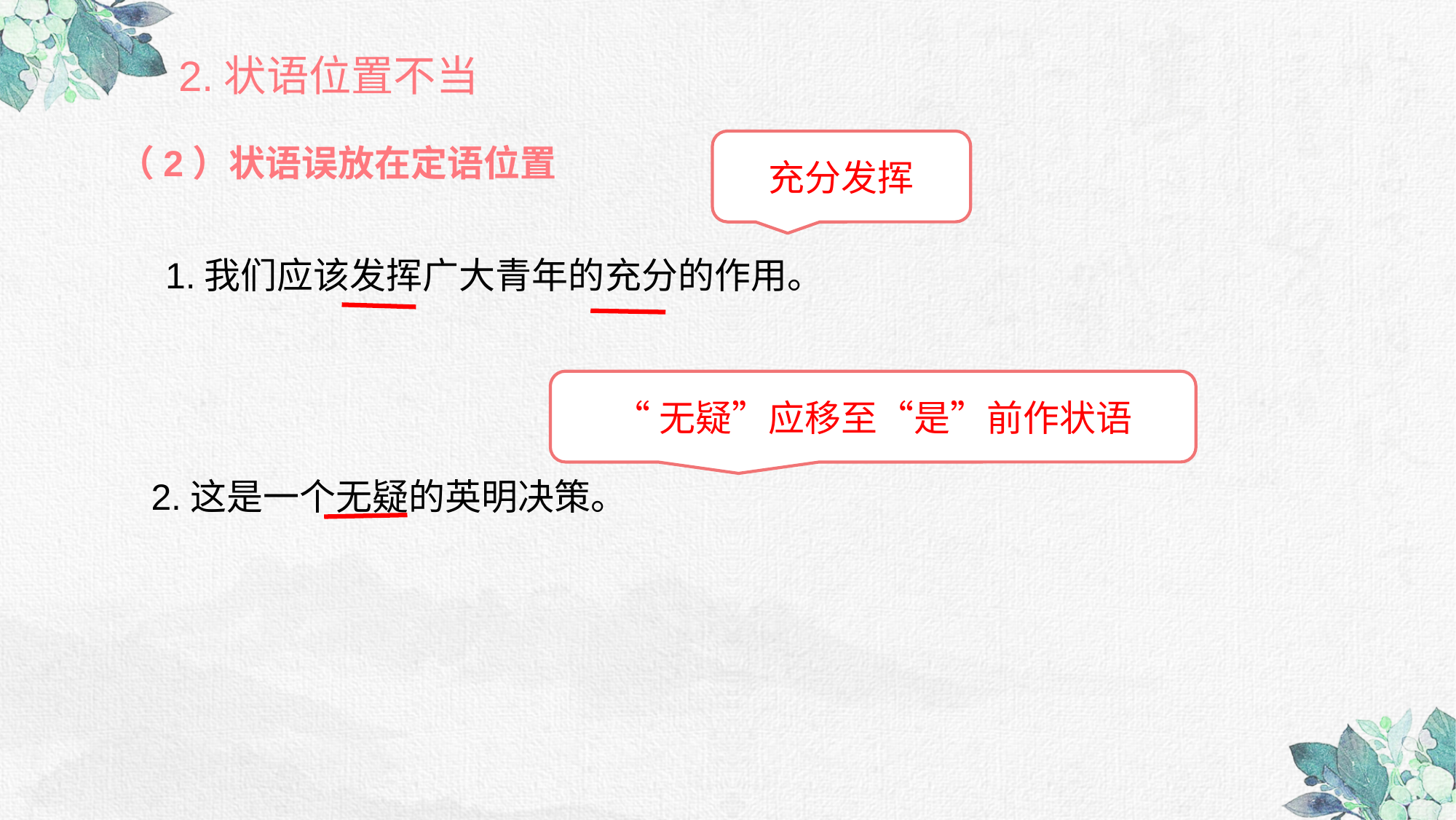

2.状语位置不当
充分发挥
（2）状语误放在定语位置
1.我们应该发挥广大青年的充分的作用。

“无疑”应移至“是”前作状语
2.这是一个无疑的英明决策。